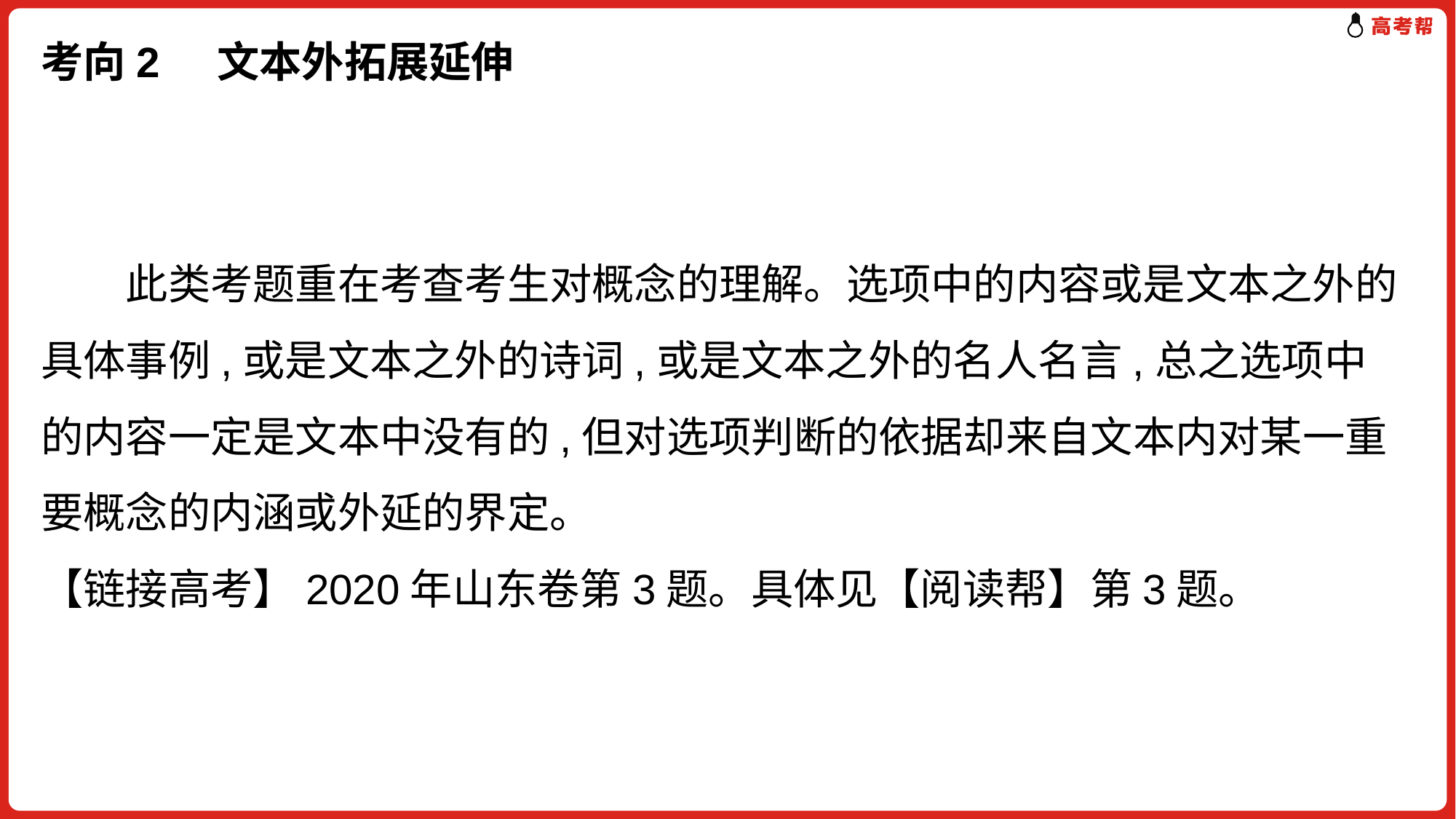

# 考向2    文本外拓展延伸
　　此类考题重在考查考生对概念的理解。选项中的内容或是文本之外的具体事例,或是文本之外的诗词,或是文本之外的名人名言,总之选项中的内容一定是文本中没有的,但对选项判断的依据却来自文本内对某一重要概念的内涵或外延的界定。
【链接高考】2020年山东卷第3题。具体见【阅读帮】第3题。